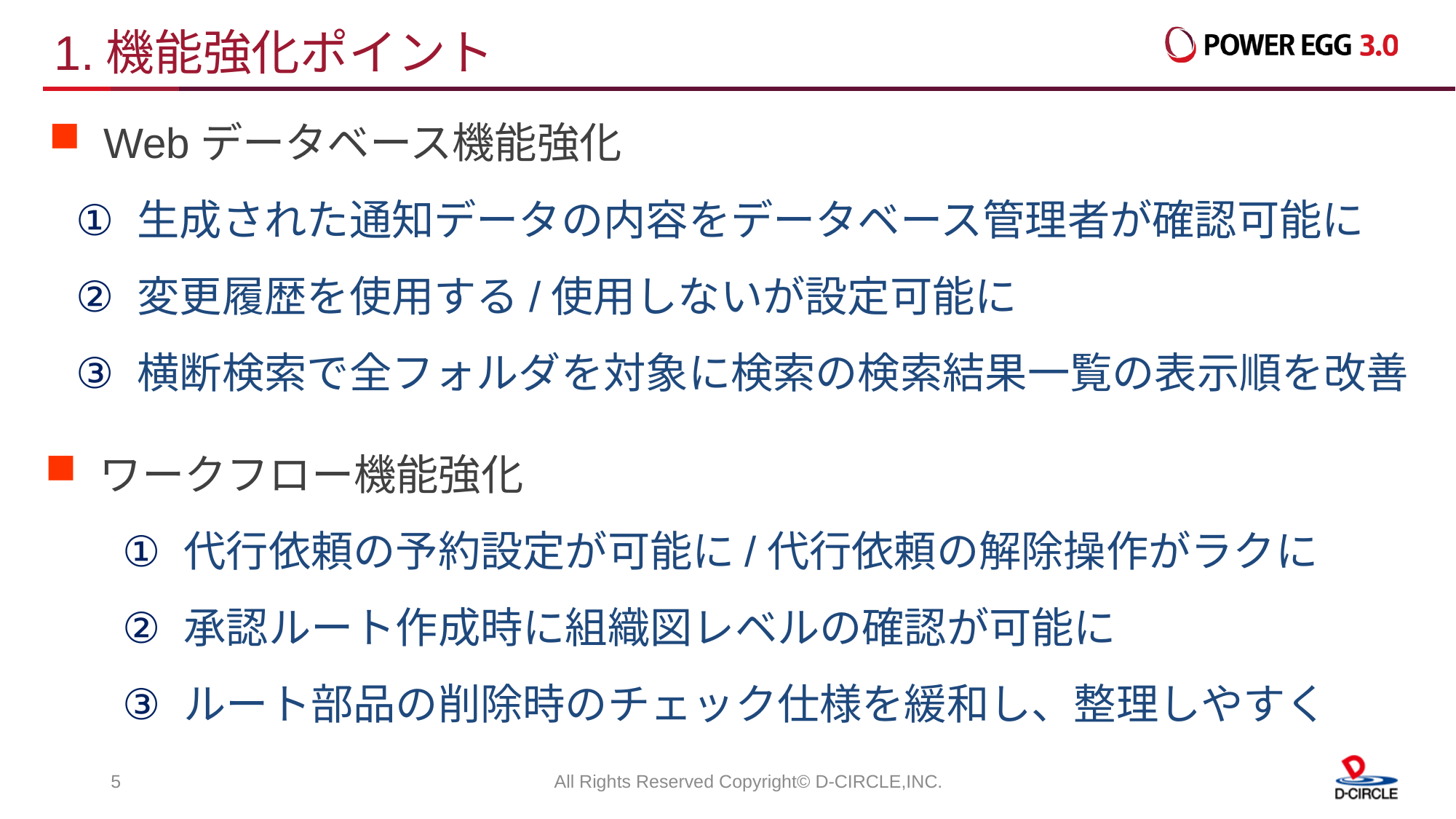

# 1.機能強化ポイント
Webデータベース機能強化
生成された通知データの内容をデータベース管理者が確認可能に
変更履歴を使用する/使用しないが設定可能に
横断検索で全フォルダを対象に検索の検索結果一覧の表示順を改善
ワークフロー機能強化
代行依頼の予約設定が可能に/代行依頼の解除操作がラクに
承認ルート作成時に組織図レベルの確認が可能に
ルート部品の削除時のチェック仕様を緩和し、整理しやすく
5
All Rights Reserved Copyright© D-CIRCLE,INC.